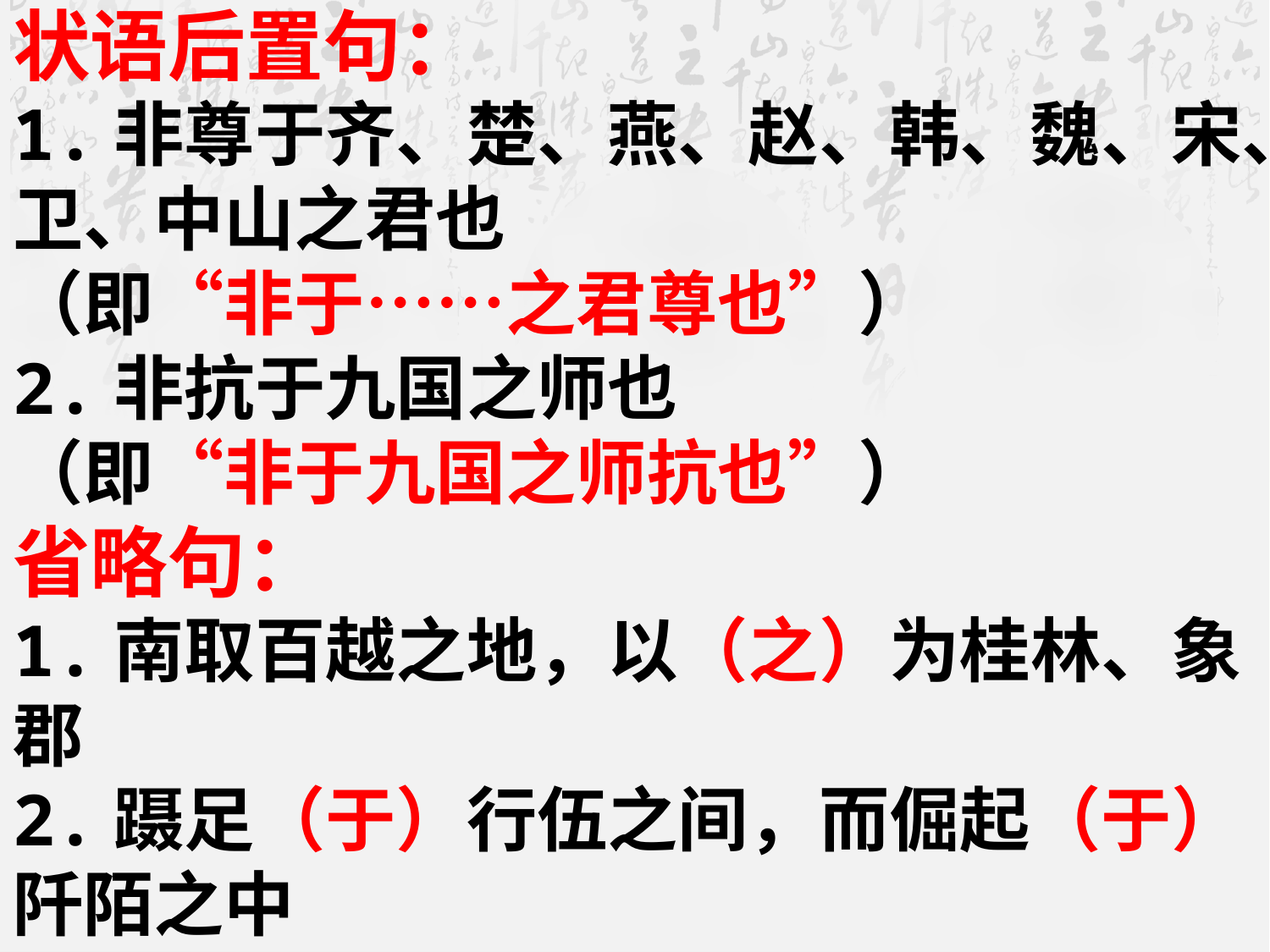

状语后置句：
1.非尊于齐、楚、燕、赵、韩、魏、宋、卫、中山之君也
（即“非于……之君尊也”）
2.非抗于九国之师也
（即“非于九国之师抗也”）
省略句：
1.南取百越之地，以（之）为桂林、象郡
2.蹑足（于）行伍之间，而倔起（于）阡陌之中